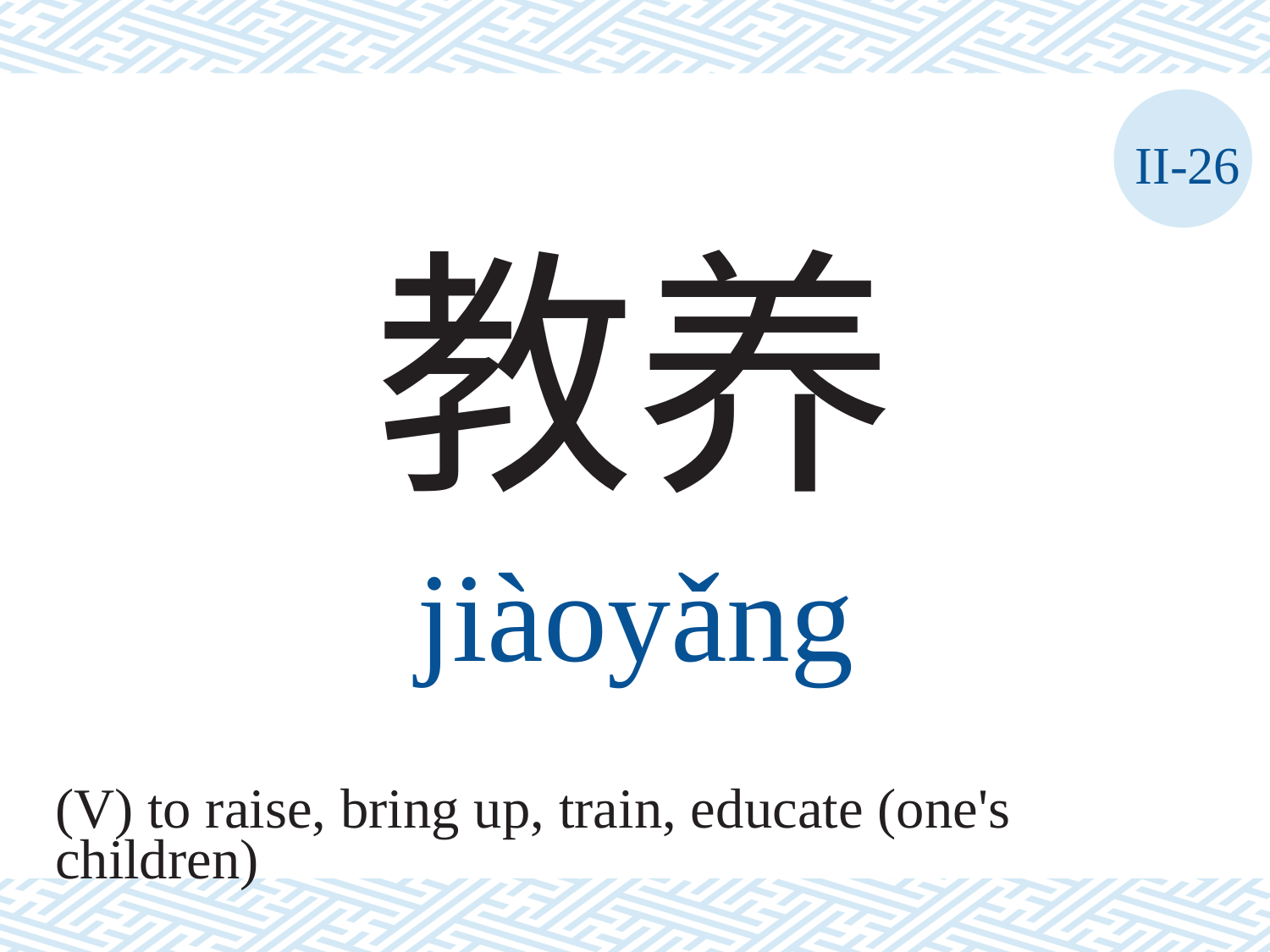

II-26
教养
jiàoyǎng
(V) to raise, bring up, train, educate (one's
children)